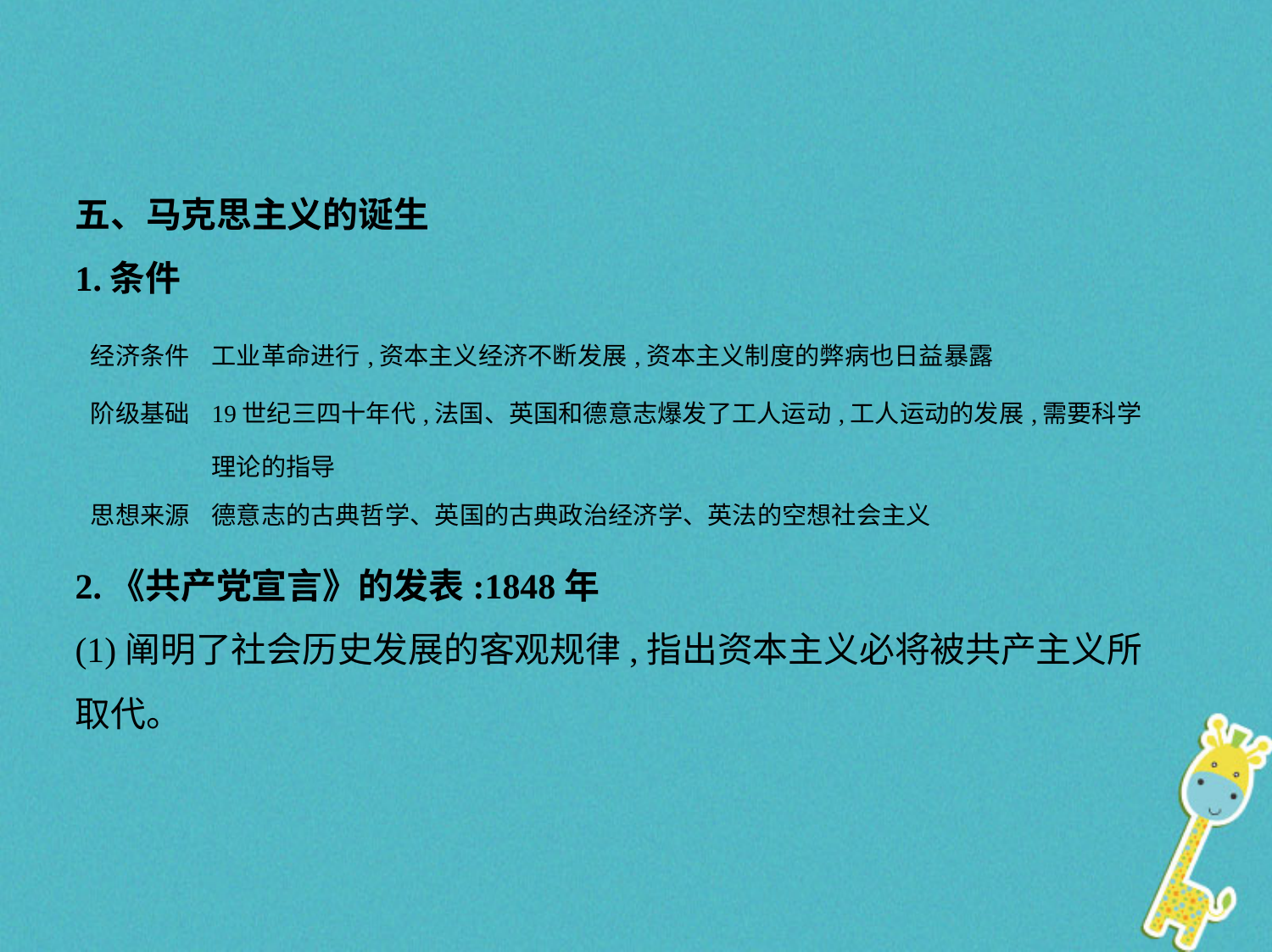

五、马克思主义的诞生
1.条件
| 经济条件 | 工业革命进行,资本主义经济不断发展,资本主义制度的弊病也日益暴露 |
| --- | --- |
| 阶级基础 | 19世纪三四十年代,法国、英国和德意志爆发了工人运动,工人运动的发展,需要科学理论的指导 |
| 思想来源 | 德意志的古典哲学、英国的古典政治经济学、英法的空想社会主义 |
2.《共产党宣言》的发表:1848年
(1)阐明了社会历史发展的客观规律,指出资本主义必将被共产主义所
取代。